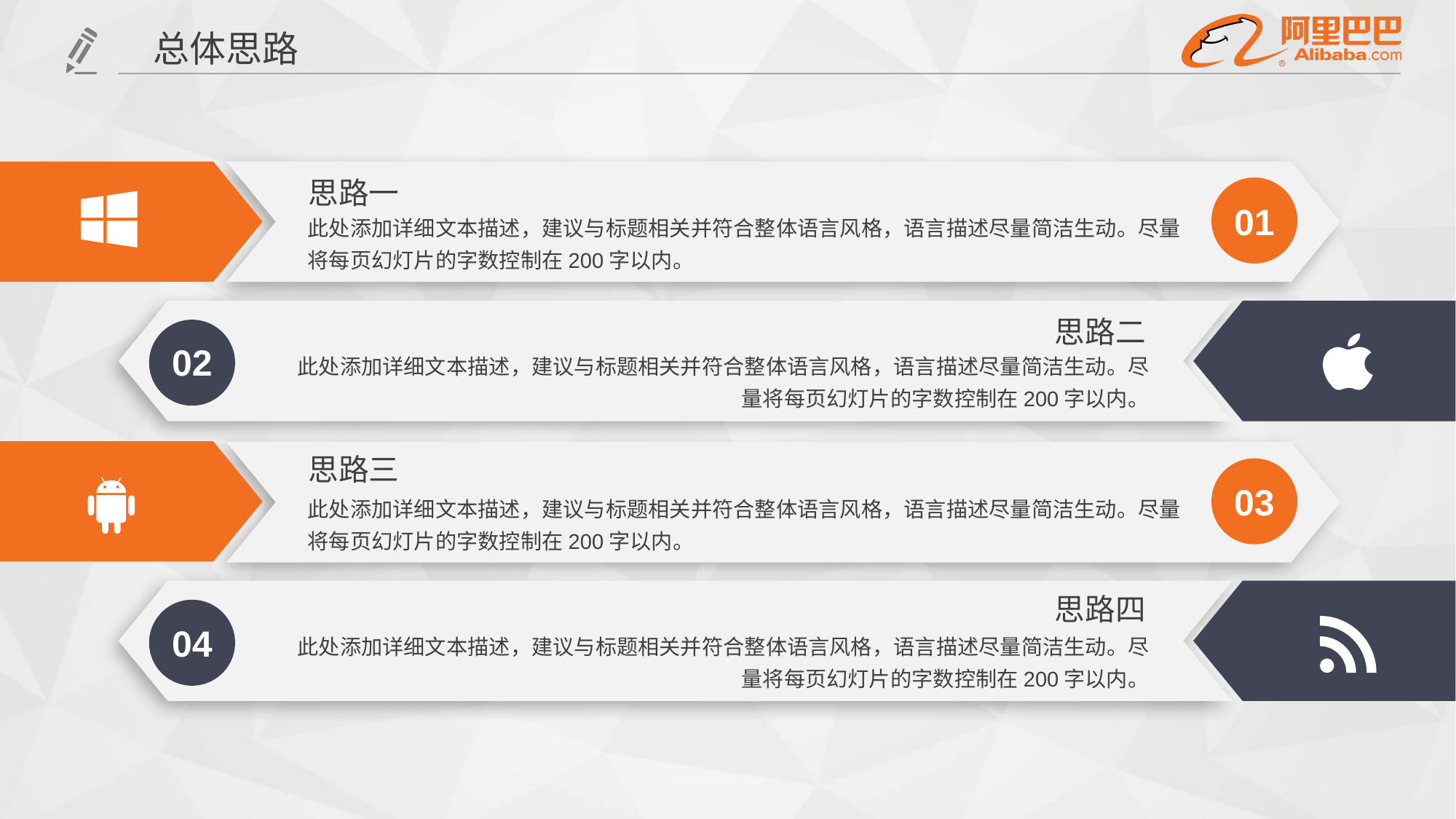

总体思路

思路一

01
此处添加详细文本描述，建议与标题相关并符合整体语言风格，语言描述尽量简洁生动。尽量将每页幻灯片的字数控制在200字以内。

思路二

02
此处添加详细文本描述，建议与标题相关并符合整体语言风格，语言描述尽量简洁生动。尽量将每页幻灯片的字数控制在200字以内。

思路三

03

此处添加详细文本描述，建议与标题相关并符合整体语言风格，语言描述尽量简洁生动。尽量将每页幻灯片的字数控制在200字以内。

思路四

04

此处添加详细文本描述，建议与标题相关并符合整体语言风格，语言描述尽量简洁生动。尽量将每页幻灯片的字数控制在200字以内。